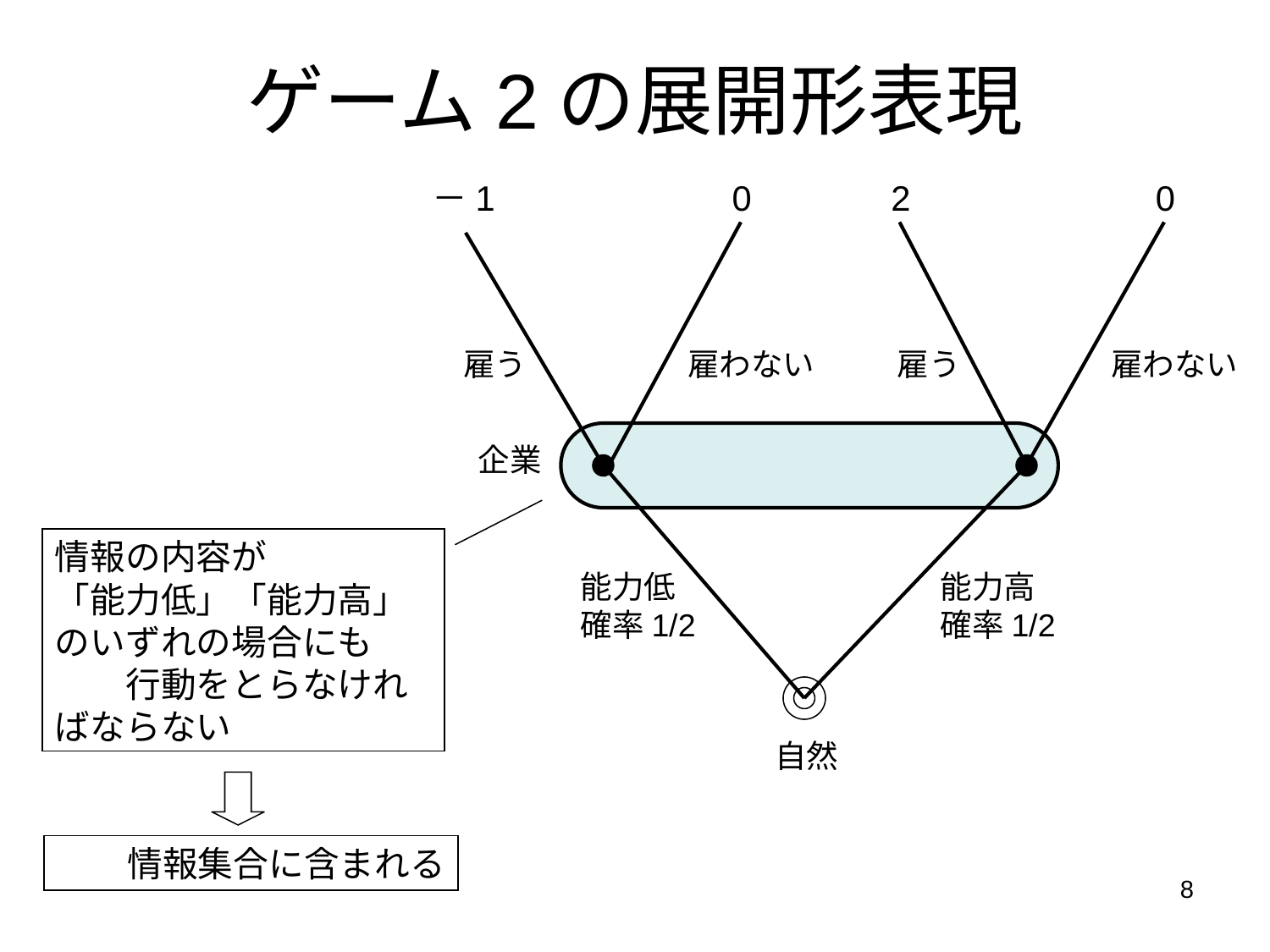

# ゲーム2の展開形表現
－1
0
2
0

雇う
雇わない
雇う
雇わない

企業

情報の内容が
「能力低」「能力高」
のいずれの場合にも
同じ行動をとらなければならない
能力低
確率1/2
能力高
確率1/2

自然

同じ情報集合に含まれる
8